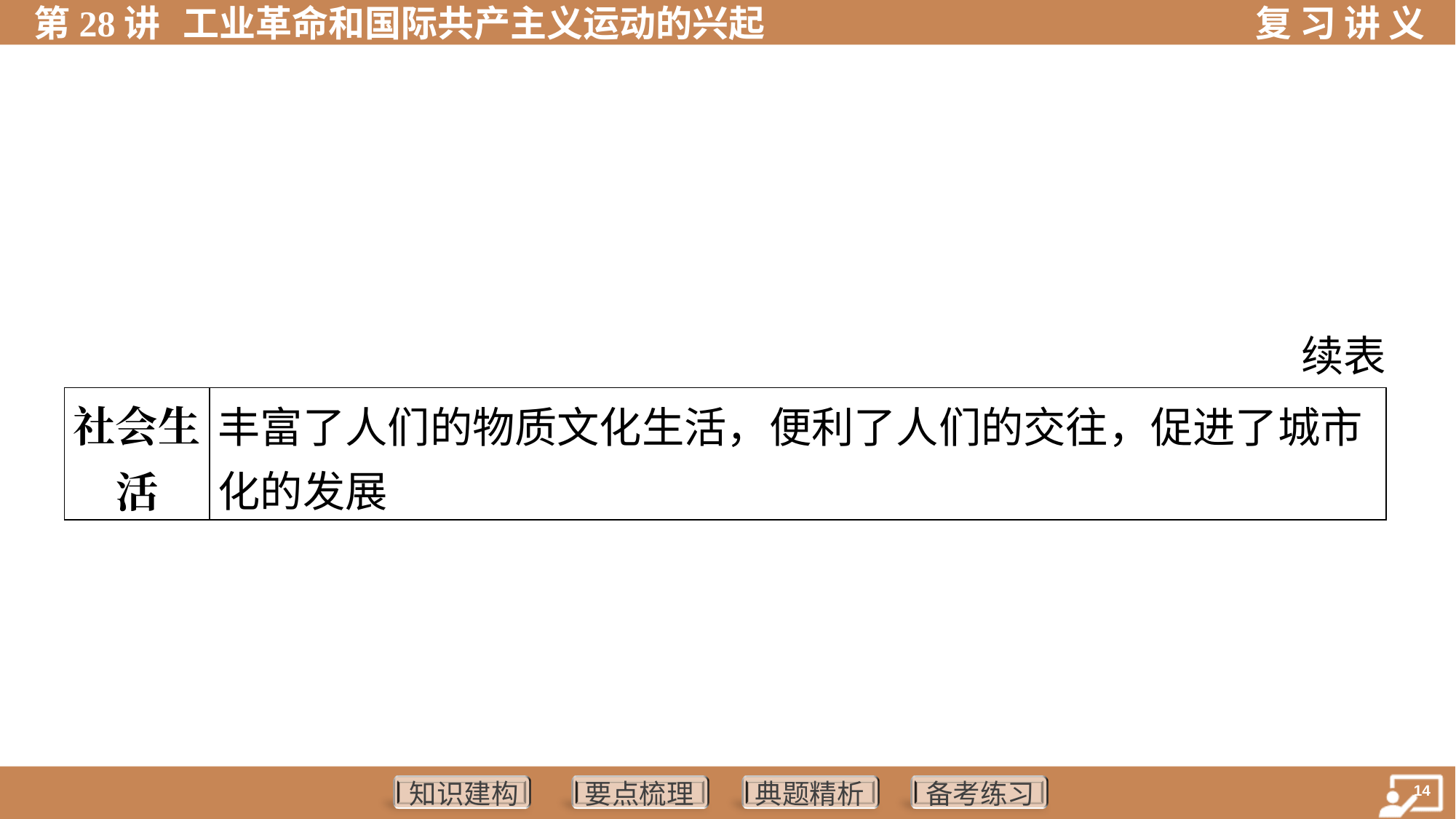

续表
| 社会生 活 | 丰富了人们的物质文化生活，便利了人们的交往，促进了城市 化的发展 |
| --- | --- |